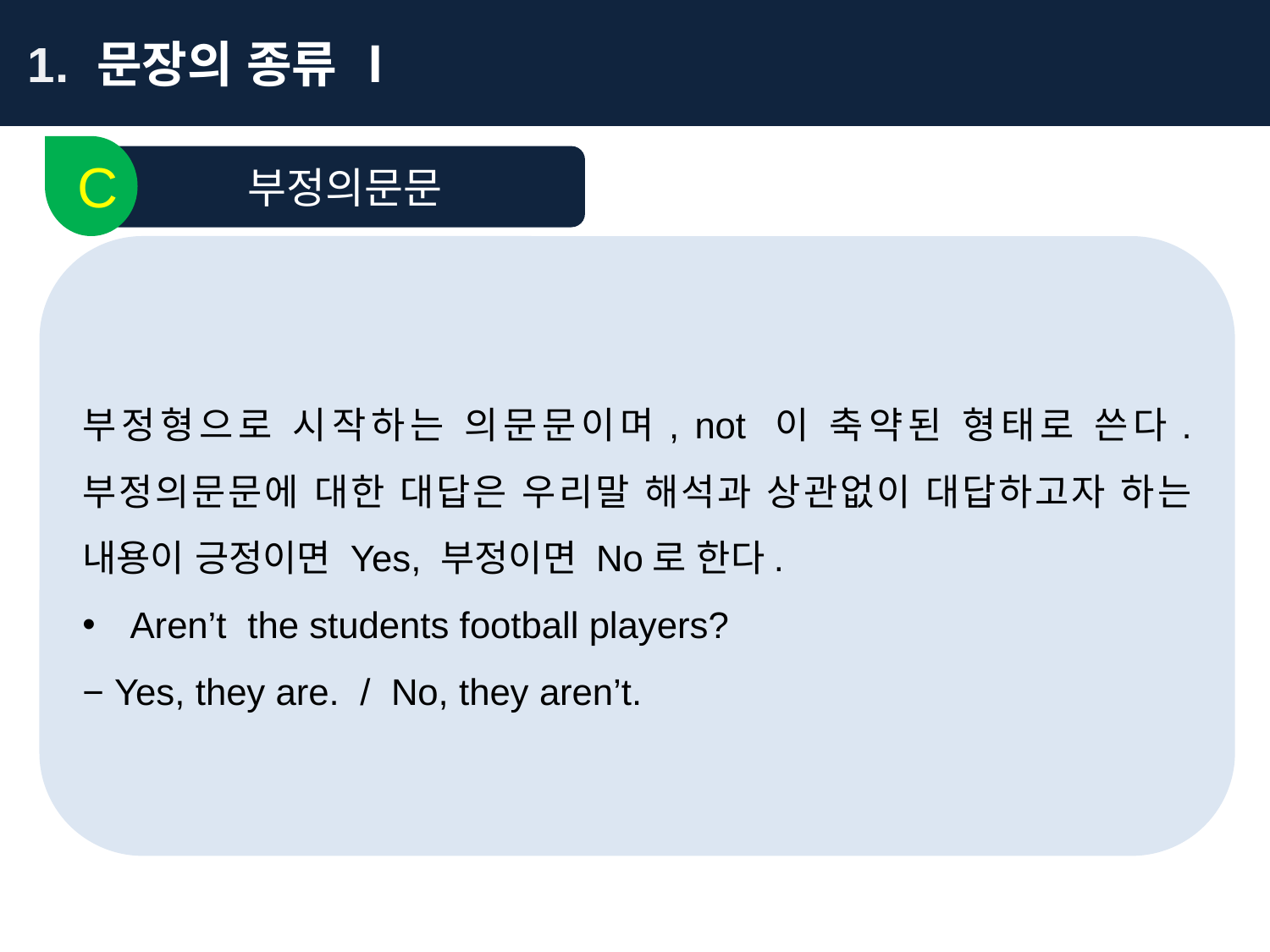

1. 문장의 종류 Ⅰ

C
부정의문문
부정형으로 시작하는 의문문이며, not 이 축약된 형태로 쓴다. 부정의문문에 대한 대답은 우리말 해석과 상관없이 대답하고자 하는 내용이 긍정이면 Yes, 부정이면 No로 한다.
Aren’t  the students football players?
− Yes, they are.  /  No, they aren’t.